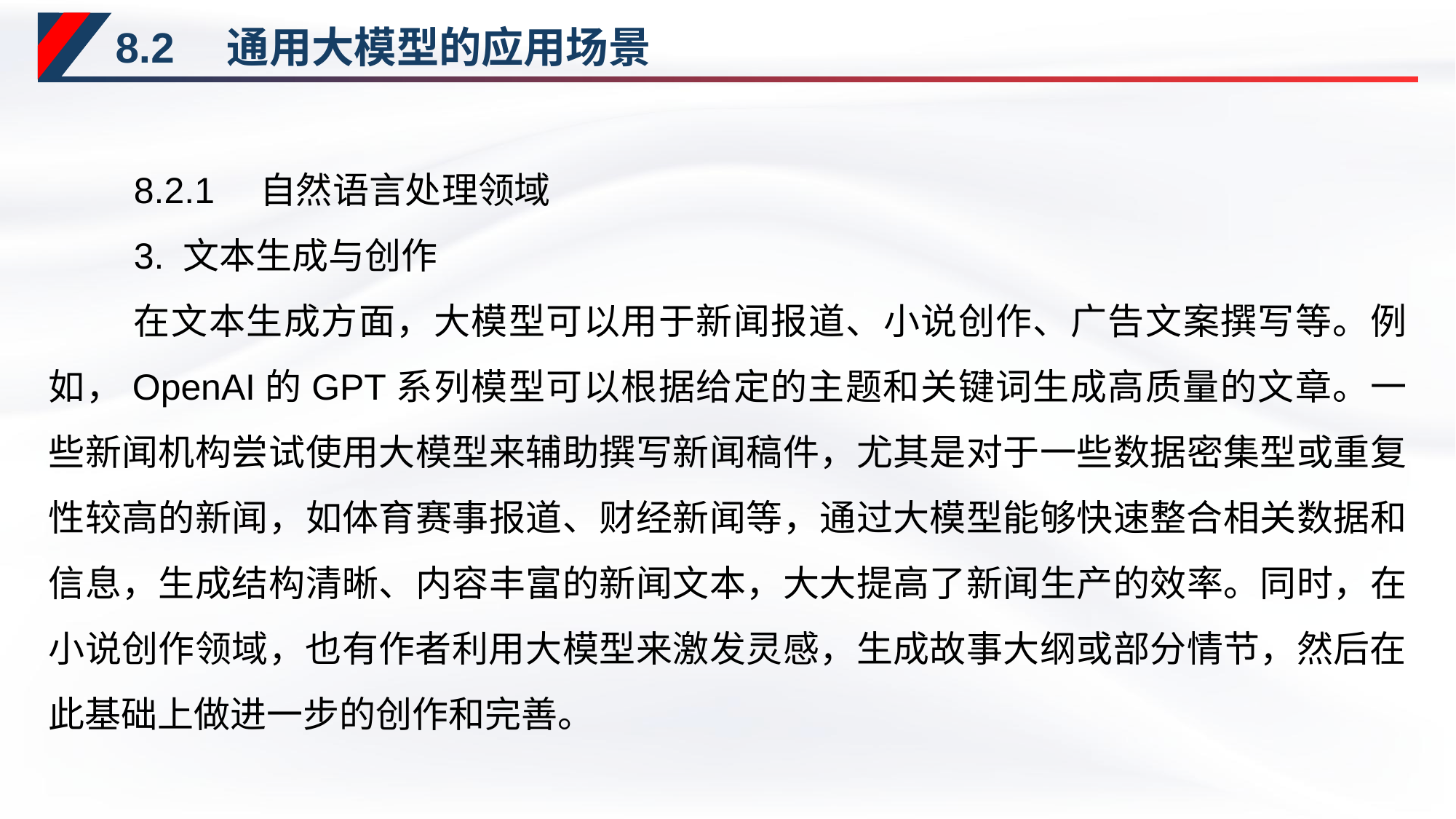

# 8.2　通用大模型的应用场景
8.2.1　自然语言处理领域
3. 文本生成与创作
在文本生成方面，大模型可以用于新闻报道、小说创作、广告文案撰写等。例如，OpenAI的GPT系列模型可以根据给定的主题和关键词生成高质量的文章。一些新闻机构尝试使用大模型来辅助撰写新闻稿件，尤其是对于一些数据密集型或重复性较高的新闻，如体育赛事报道、财经新闻等，通过大模型能够快速整合相关数据和信息，生成结构清晰、内容丰富的新闻文本，大大提高了新闻生产的效率。同时，在小说创作领域，也有作者利用大模型来激发灵感，生成故事大纲或部分情节，然后在此基础上做进一步的创作和完善。